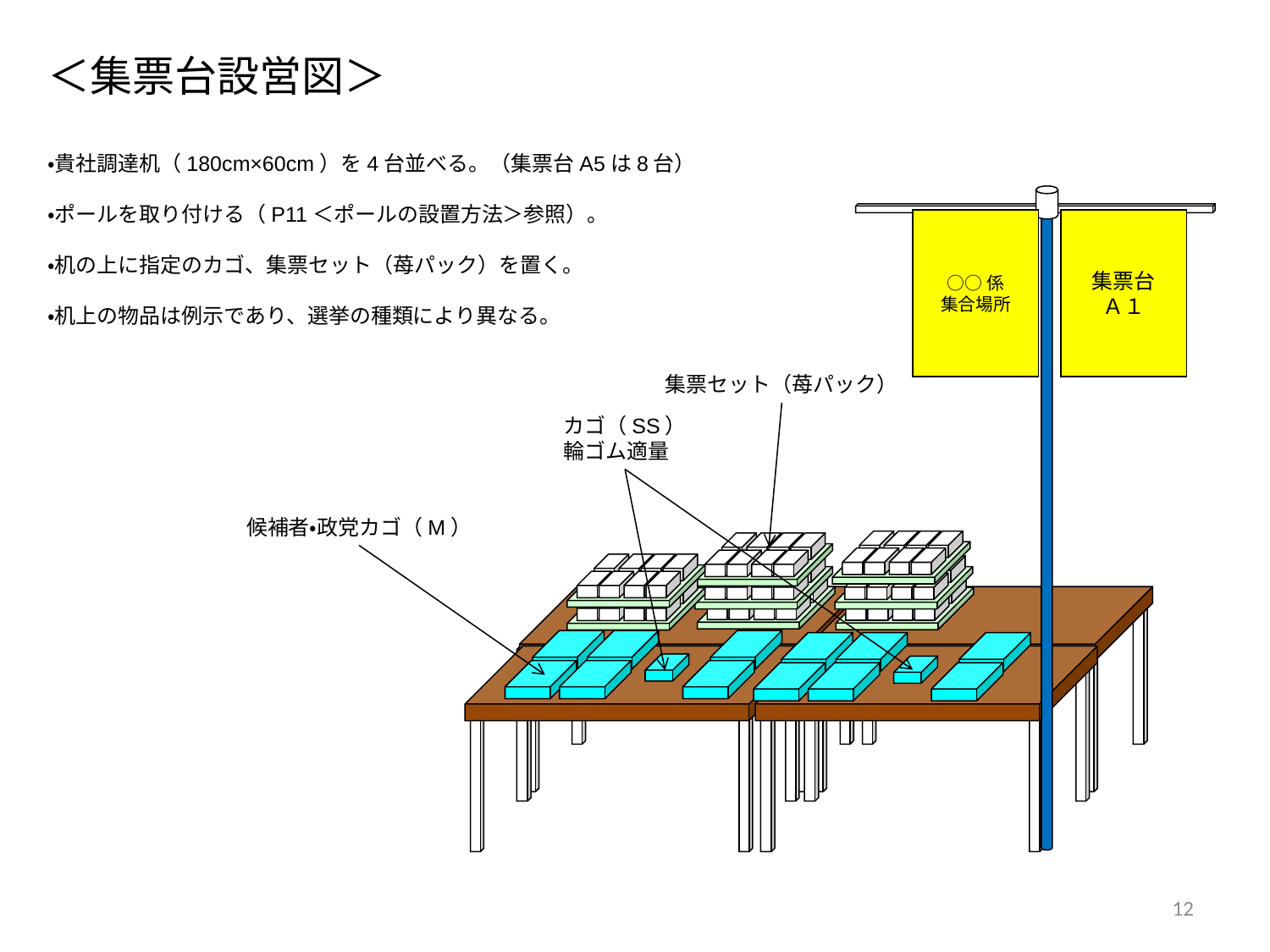

# ＜集票台設営図＞
・貴社調達机（180cm×60cm）を4台並べる。（集票台A5は8台）

・ポールを取り付ける（P11＜ポールの設置方法＞参照）。

・机の上に指定のカゴ、集票セット（苺パック）を置く。

・机上の物品は例示であり、選挙の種類により異なる。

○○係
集合場所
集票台
Ａ１

集票セット（苺パック）
カゴ（SS）
輪ゴム適量
候補者・政党カゴ（M）

12